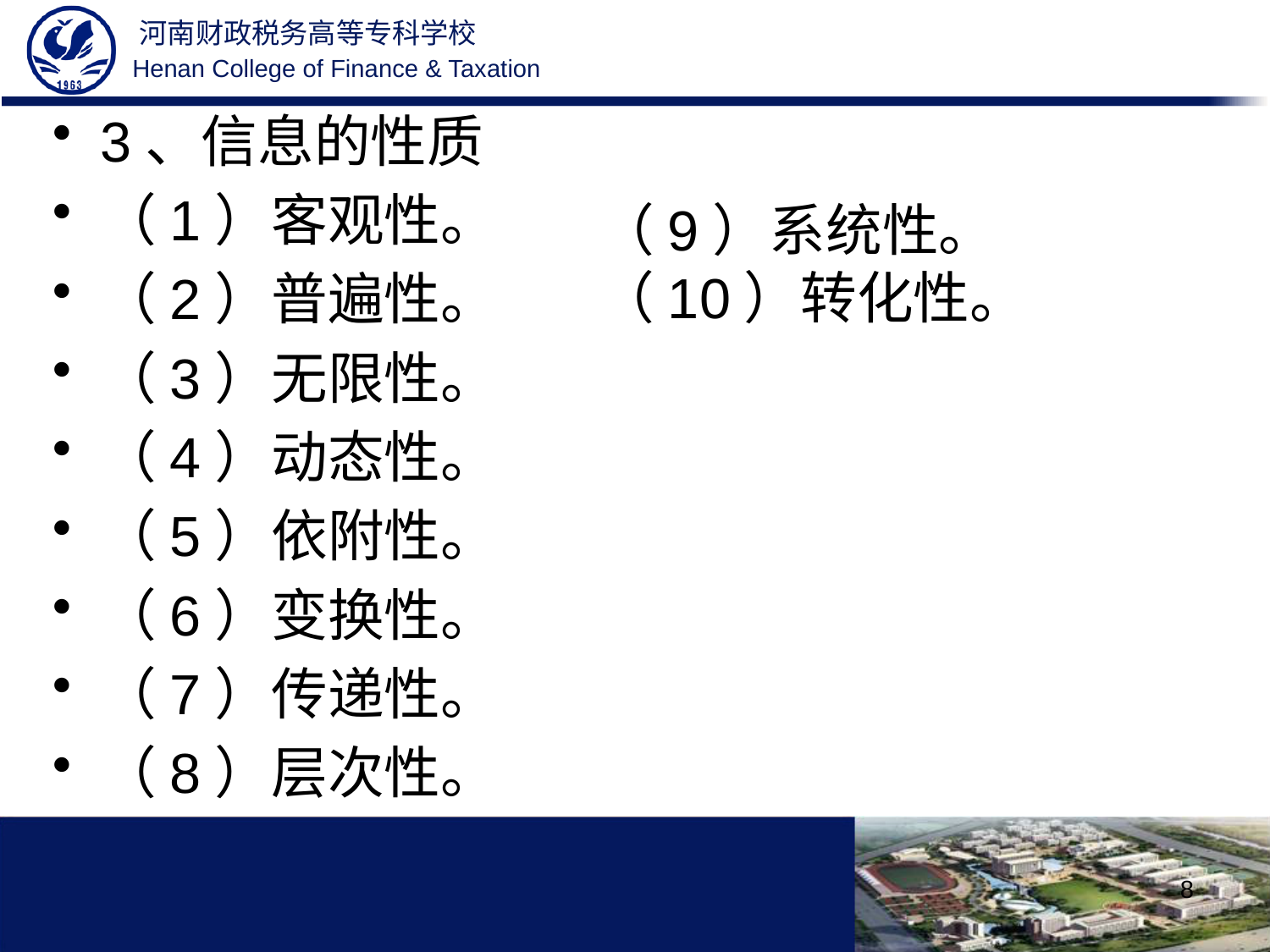

3、信息的性质
（1）客观性。
（2）普遍性。
（3）无限性。
（4）动态性。
（5）依附性。
（6）变换性。
（7）传递性。
（8）层次性。

（9）系统性。
（10）转化性。

8